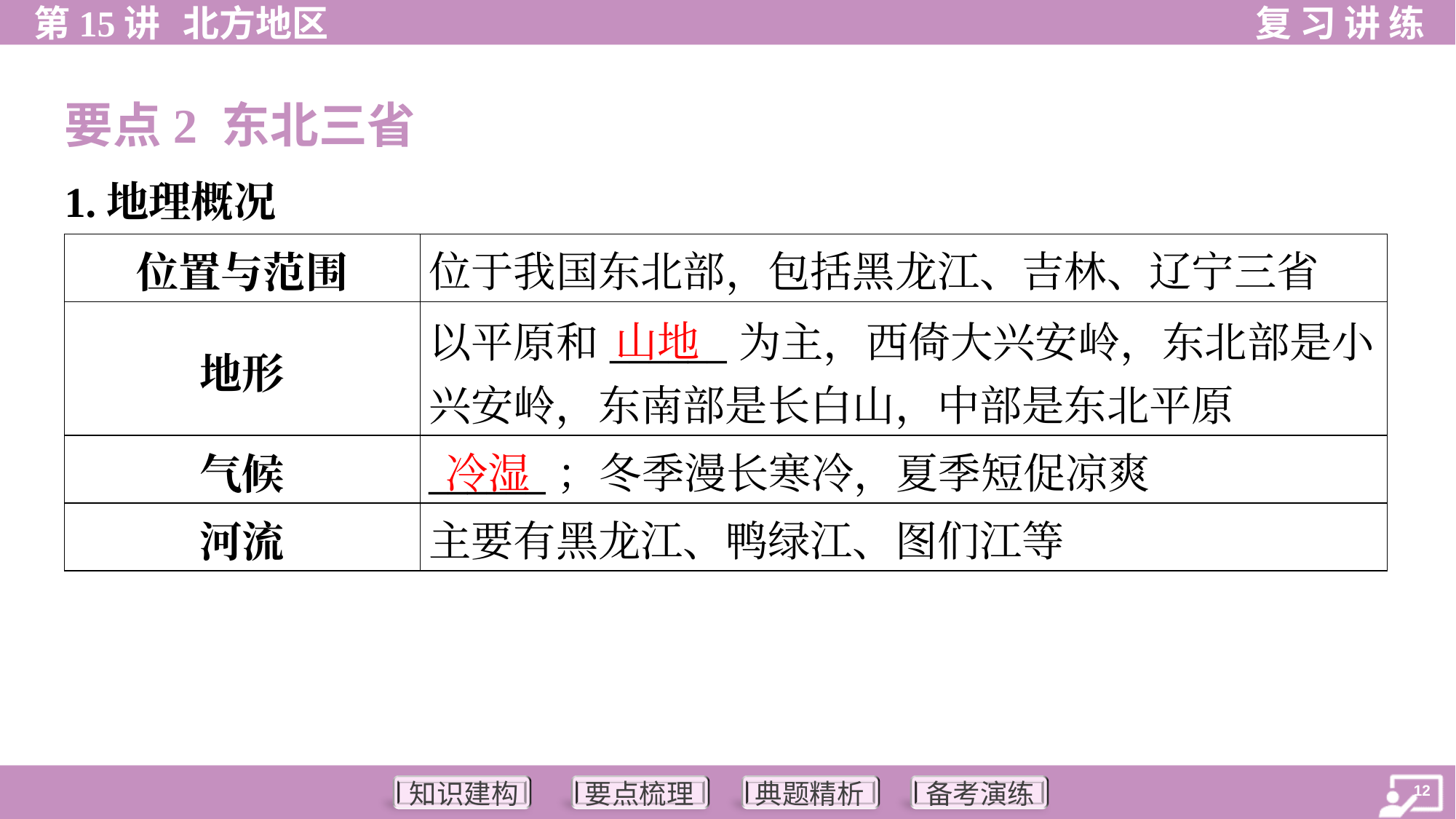

要点2 东北三省
1.地理概况
| 位置与范围 | 位于我国东北部，包括黑龙江、吉林、辽宁三省 |
| --- | --- |
| 地形 | 以平原和\_\_\_\_\_\_为主，西倚大兴安岭，东北部是小 兴安岭，东南部是长白山，中部是东北平原 |
| 气候 | \_\_\_\_\_\_；冬季漫长寒冷，夏季短促凉爽 |
| 河流 | 主要有黑龙江、鸭绿江、图们江等 |
山地
冷湿